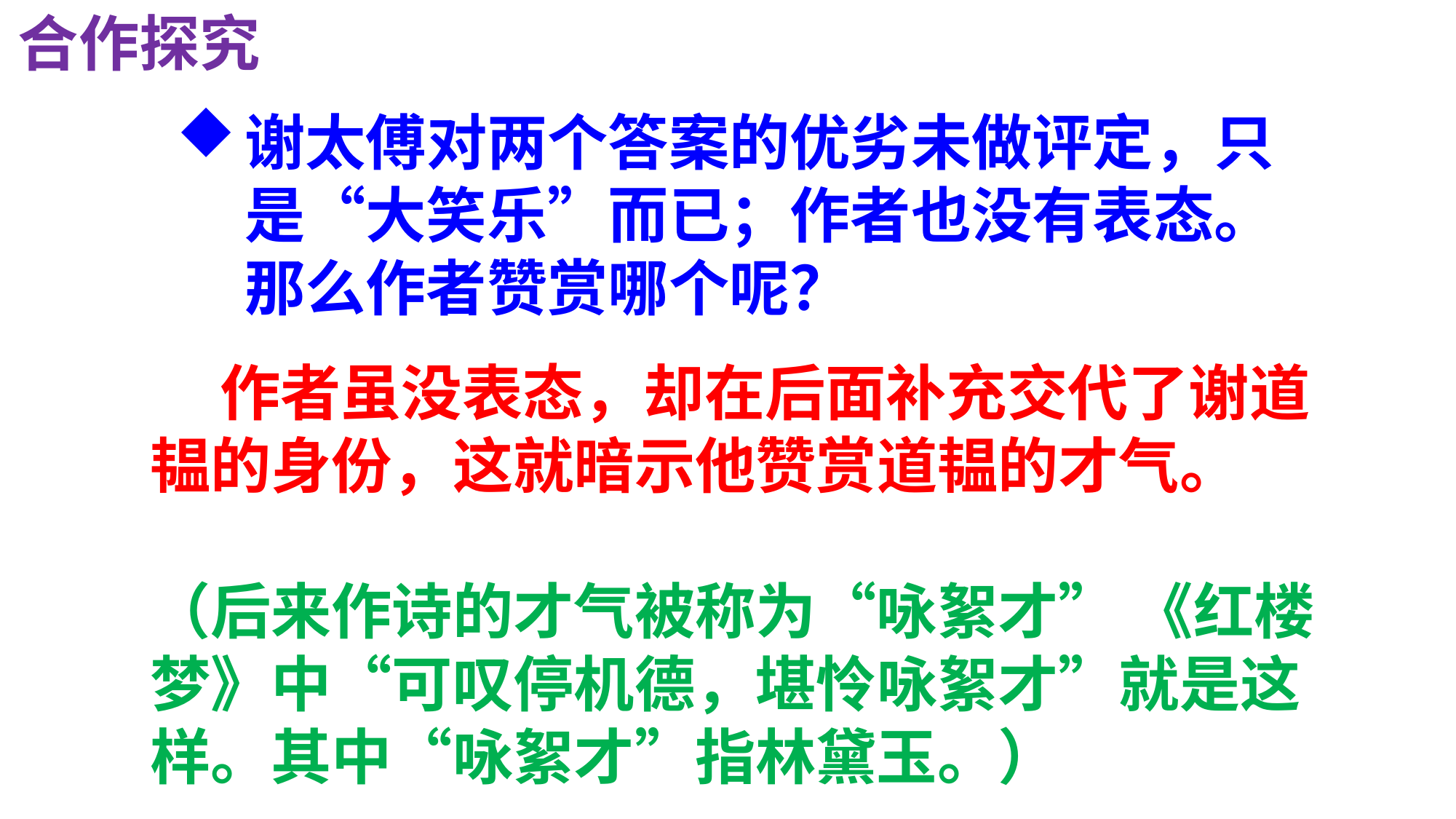

合作探究
谢太傅对两个答案的优劣未做评定，只是“大笑乐”而已；作者也没有表态。那么作者赞赏哪个呢？
    作者虽没表态，却在后面补充交代了谢道韫的身份，这就暗示他赞赏道韫的才气。

（后来作诗的才气被称为“咏絮才” 《红楼梦》中“可叹停机德，堪怜咏絮才”就是这样。其中“咏絮才”指林黛玉。）